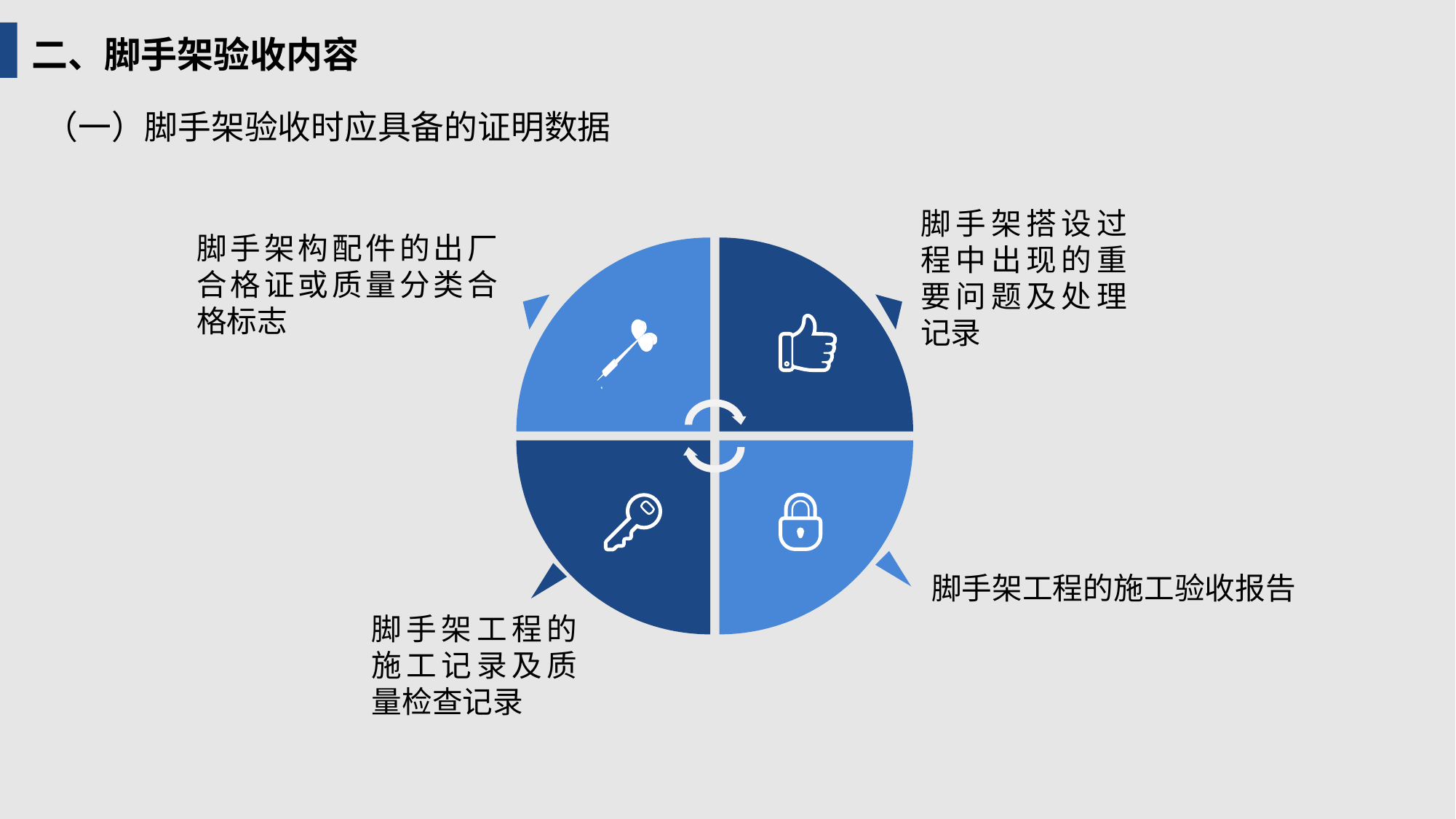

二、脚手架验收内容
（一）脚手架验收时应具备的证明数据
脚手架搭设过程中出现的重要问题及处理记录
脚手架构配件的出厂合格证或质量分类合格标志

脚手架工程的施工验收报告

脚手架工程的施工记录及质量检查记录